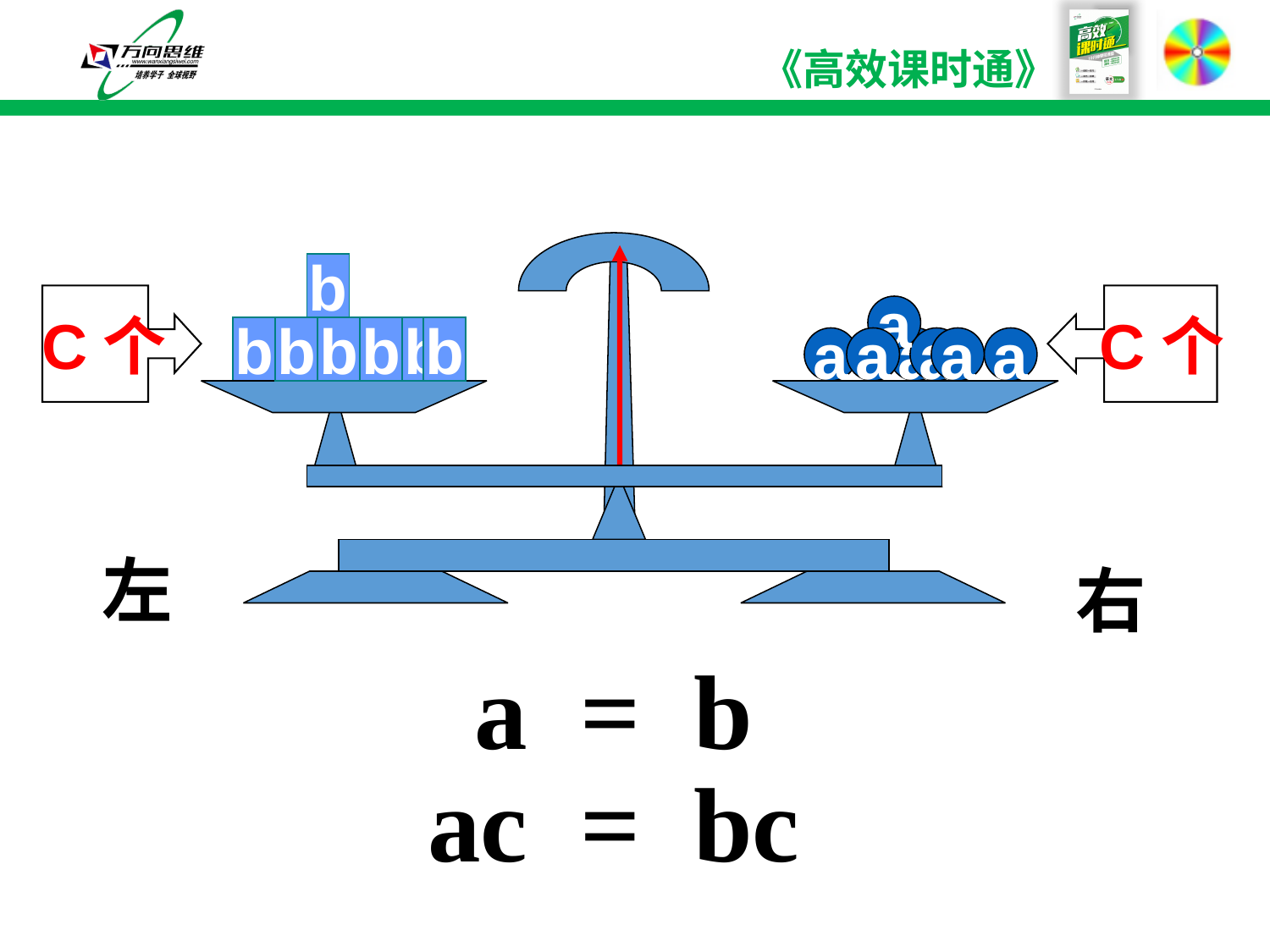

b
 C个
 C个
a
b
b
b
b
b
b
a
a
a
a
a
a

左
右
a  =  b
ac  =  bc